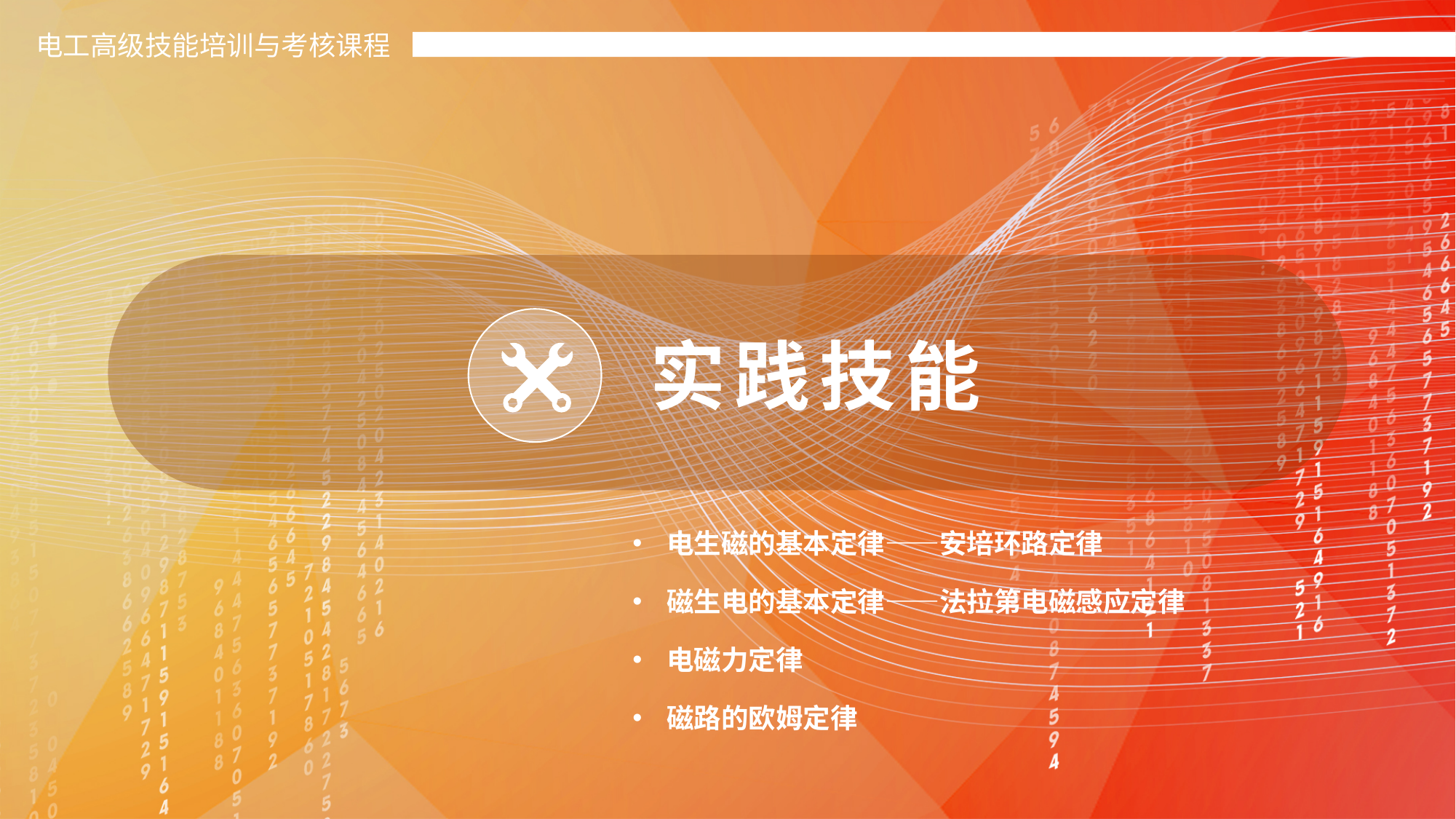

电工高级技能培训与考核课程

实践技能
电生磁的基本定律——安培环路定律
磁生电的基本定律——法拉第电磁感应定律
电磁力定律
磁路的欧姆定律